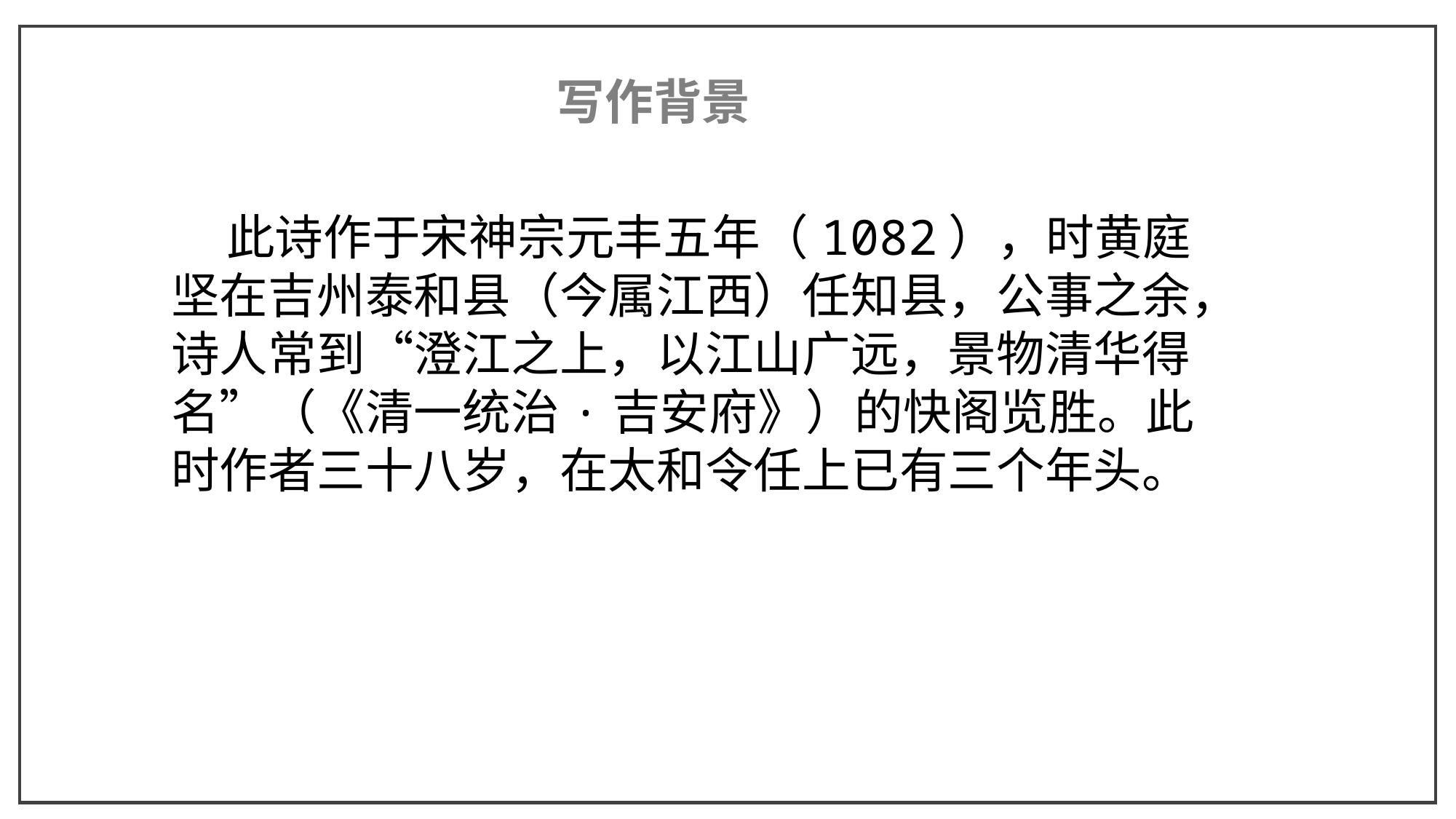

写作背景

    此诗作于宋神宗元丰五年（1082），时黄庭坚在吉州泰和县（今属江西）任知县，公事之余，诗人常到“澄江之上，以江山广远，景物清华得名”（《清一统治·吉安府》）的快阁览胜。此时作者三十八岁，在太和令任上已有三个年头。